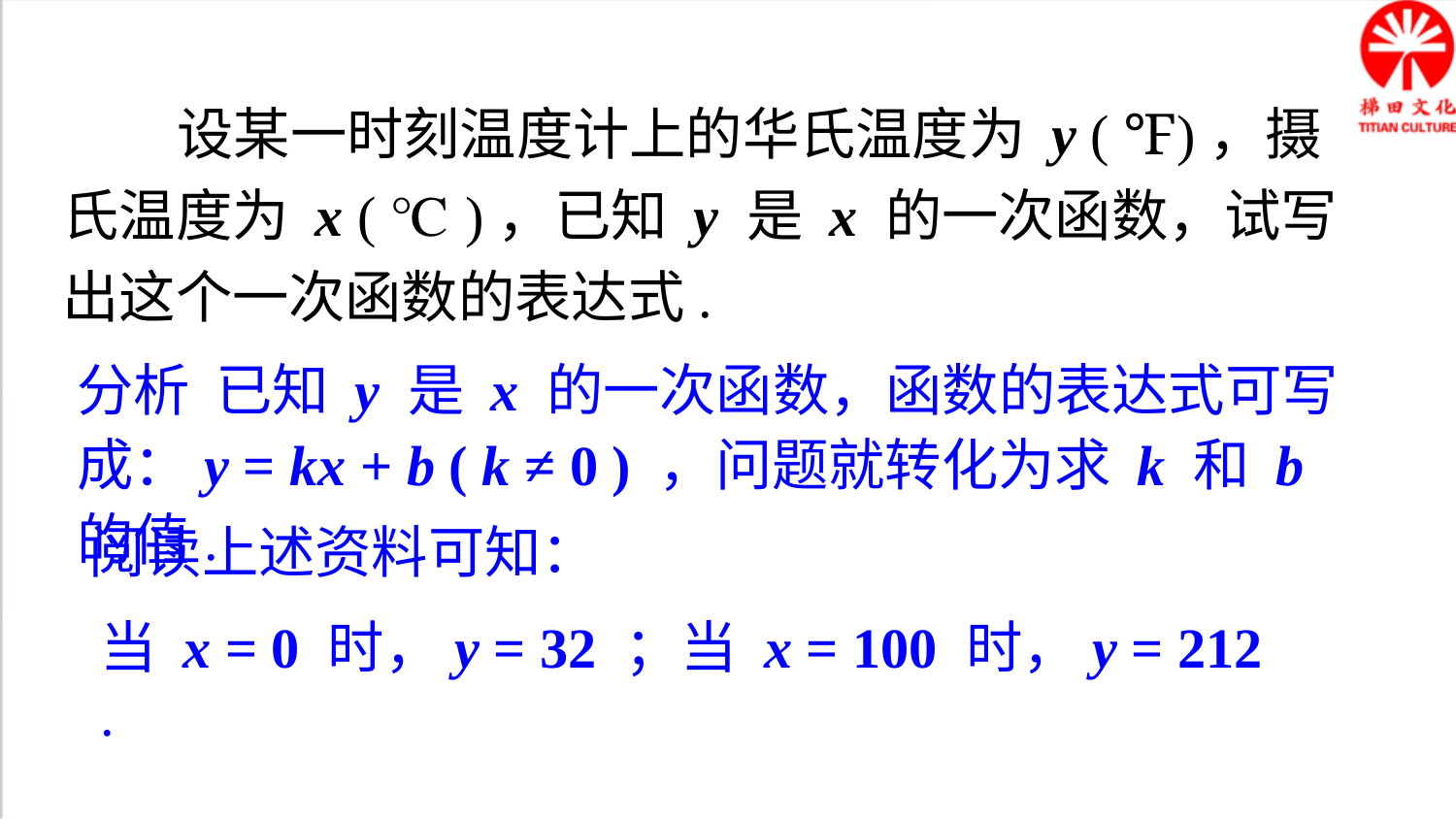

设某一时刻温度计上的华氏温度为 y ( ℉)，摄氏温度为 x ( ℃ )，已知 y 是 x 的一次函数，试写出这个一次函数的表达式.
分析  已知 y 是 x 的一次函数，函数的表达式可写成：y = kx + b ( k ≠ 0 ) ，问题就转化为求 k 和 b 的值.
阅读上述资料可知：
当 x = 0 时，y = 32 ；当 x = 100 时，y = 212 .